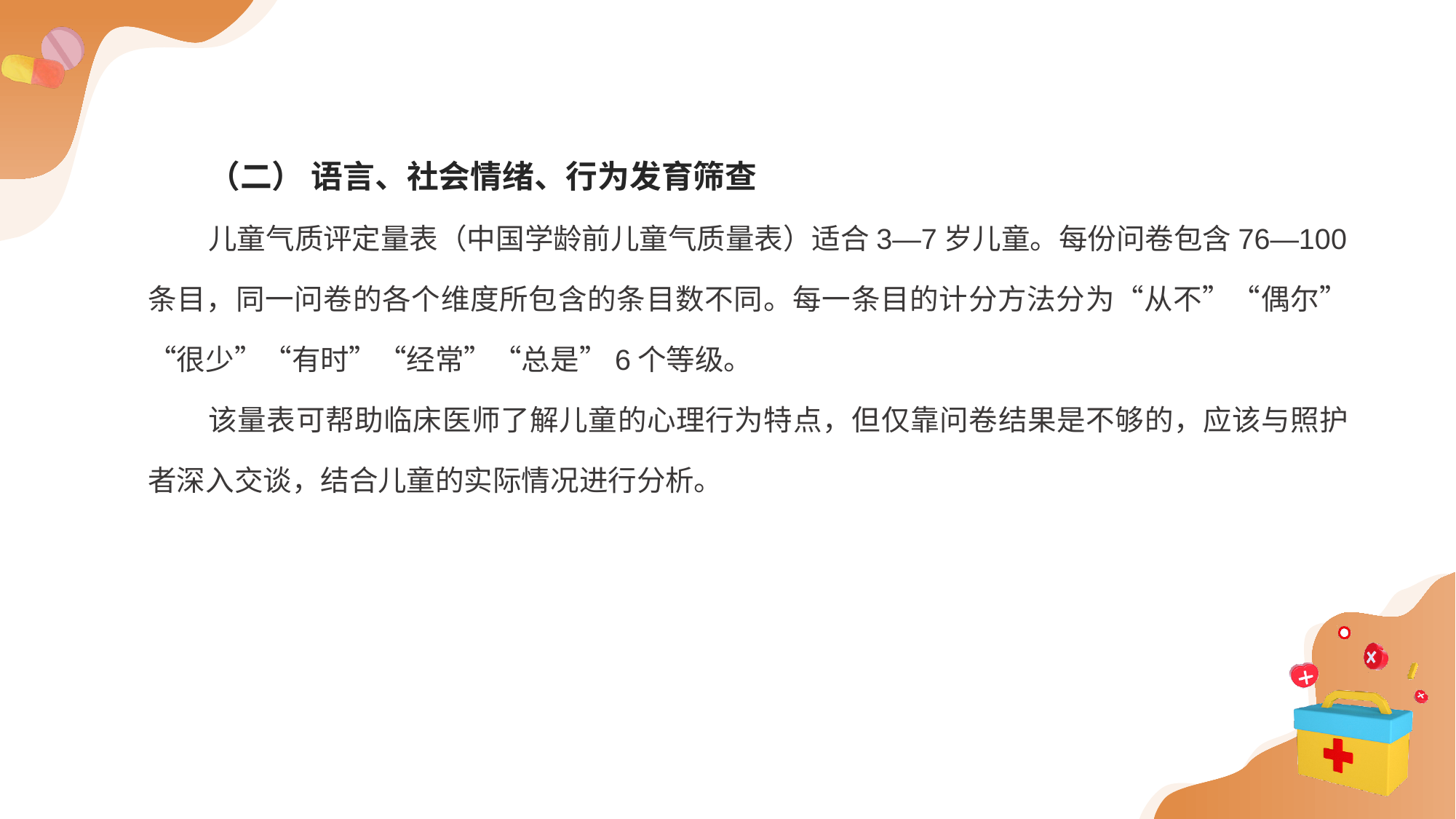

（二） 语言、社会情绪、行为发育筛查
儿童气质评定量表（中国学龄前儿童气质量表）适合3—7岁儿童。每份问卷包含76—100条目，同一问卷的各个维度所包含的条目数不同。每一条目的计分方法分为“从不”“偶尔”“很少”“有时”“经常”“总是”6个等级。
该量表可帮助临床医师了解儿童的心理行为特点，但仅靠问卷结果是不够的，应该与照护者深入交谈，结合儿童的实际情况进行分析。